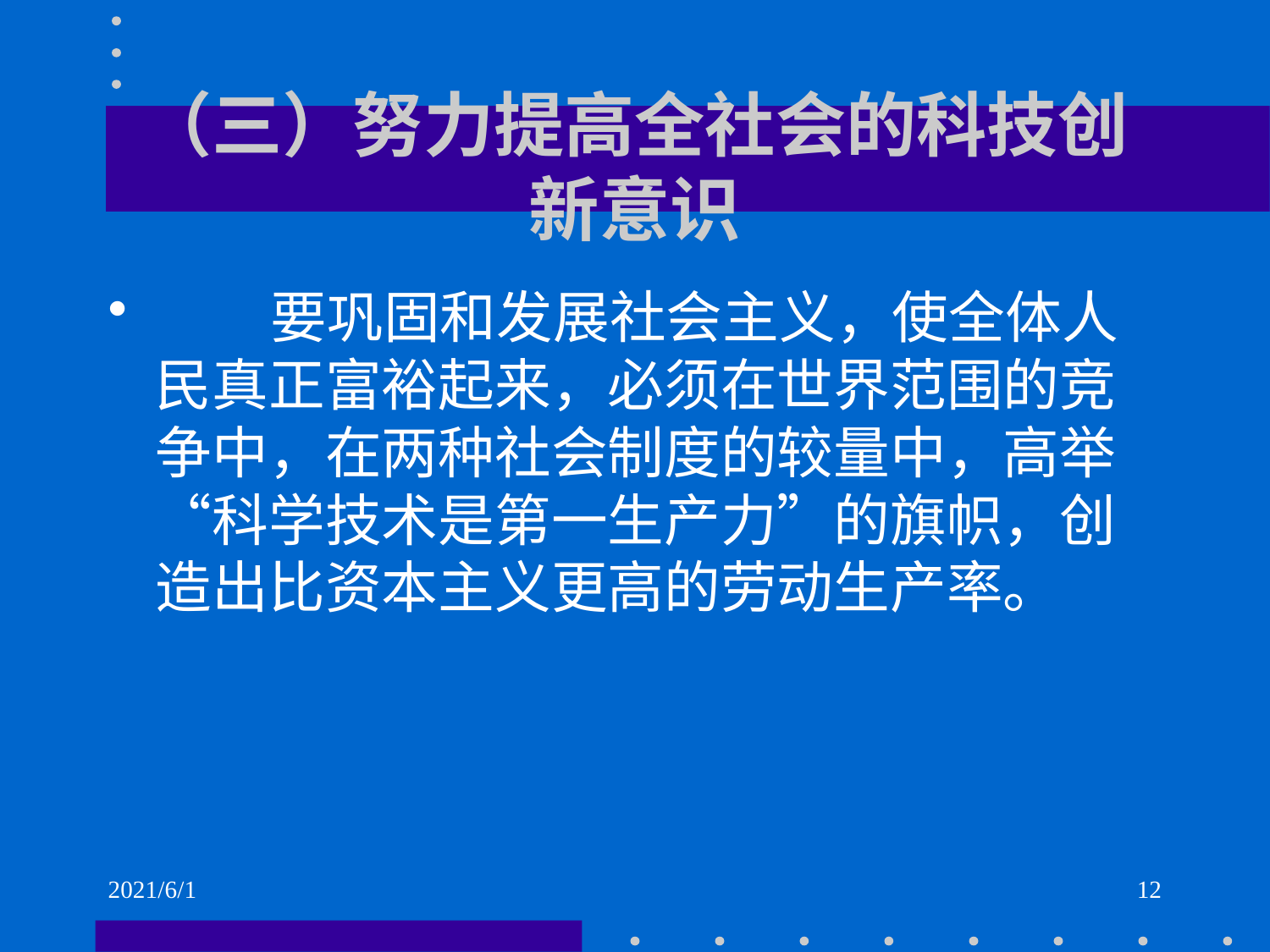

# （三）努力提高全社会的科技创新意识
        要巩固和发展社会主义，使全体人民真正富裕起来，必须在世界范围的竞争中，在两种社会制度的较量中，高举“科学技术是第一生产力”的旗帜，创造出比资本主义更高的劳动生产率。
2021/6/1
12